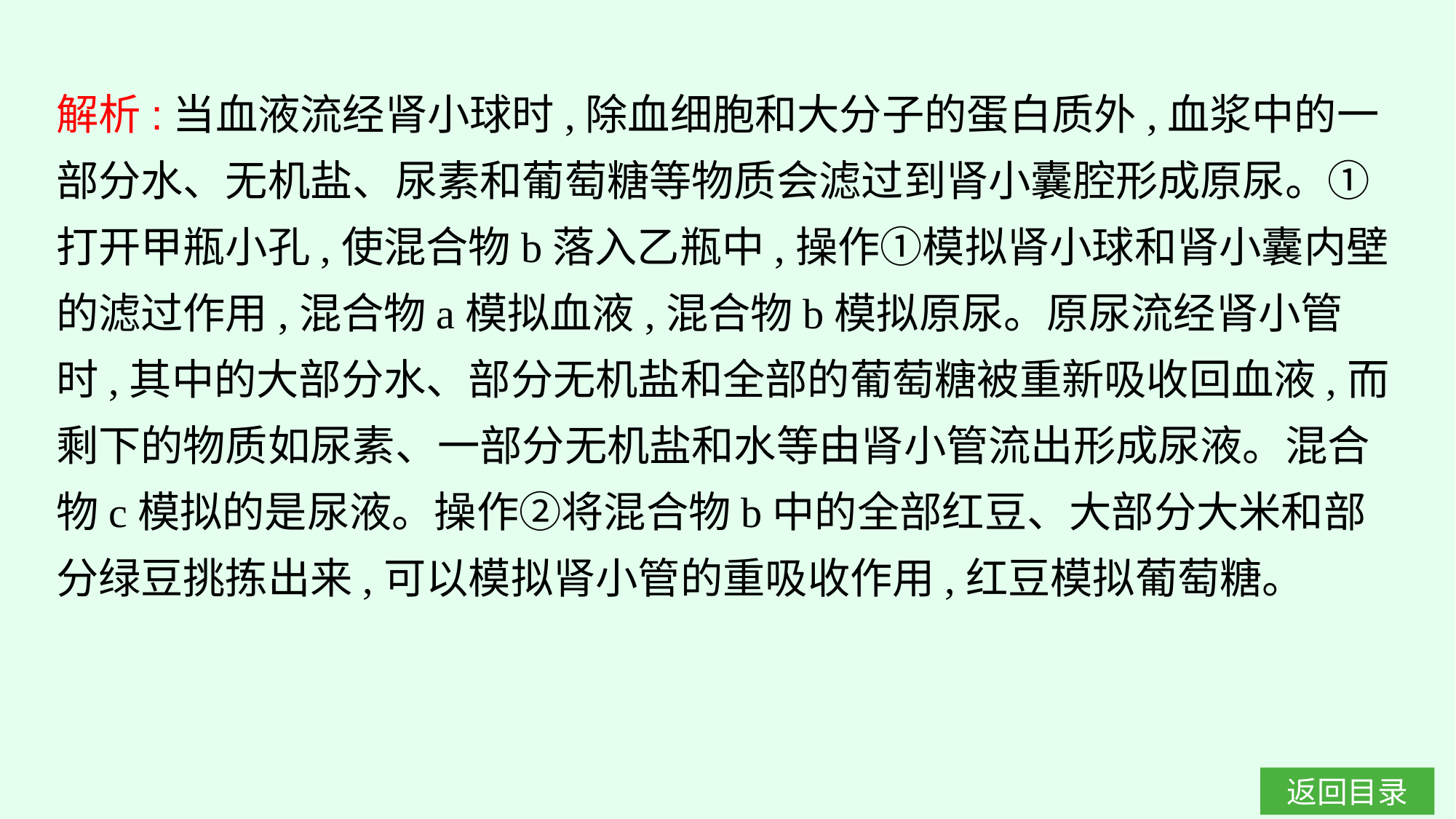

解析:当血液流经肾小球时,除血细胞和大分子的蛋白质外,血浆中的一部分水、无机盐、尿素和葡萄糖等物质会滤过到肾小囊腔形成原尿。①打开甲瓶小孔,使混合物b落入乙瓶中,操作①模拟肾小球和肾小囊内壁的滤过作用,混合物a模拟血液,混合物b模拟原尿。原尿流经肾小管时,其中的大部分水、部分无机盐和全部的葡萄糖被重新吸收回血液,而剩下的物质如尿素、一部分无机盐和水等由肾小管流出形成尿液。混合物c模拟的是尿液。操作②将混合物b中的全部红豆、大部分大米和部分绿豆挑拣出来,可以模拟肾小管的重吸收作用,红豆模拟葡萄糖。